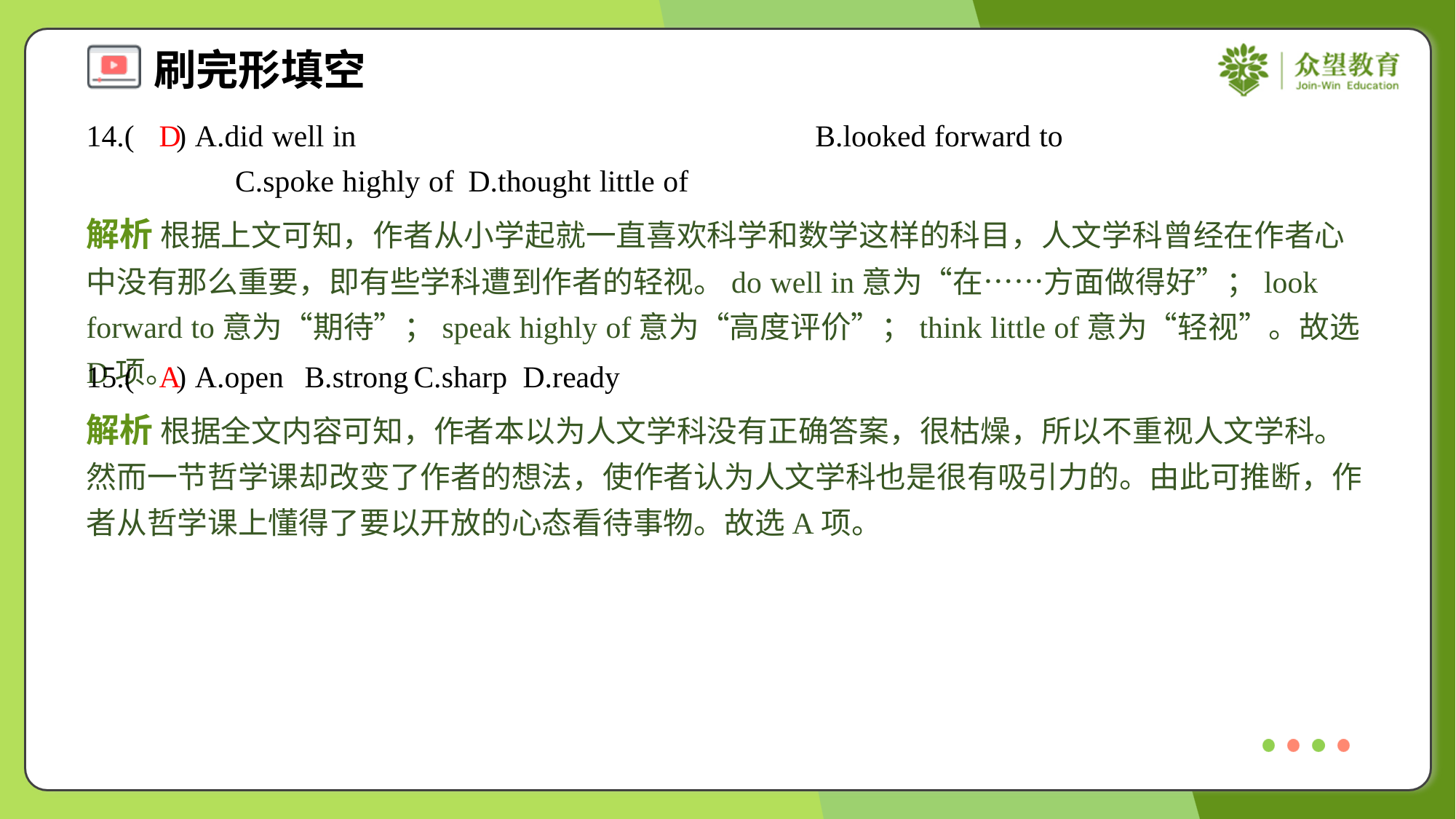

14.(     ) A.did well in	B.looked forward to
C.spoke highly of	D.thought little of
D
解析 根据上文可知，作者从小学起就一直喜欢科学和数学这样的科目，人文学科曾经在作者心中没有那么重要，即有些学科遭到作者的轻视。do well in意为“在……方面做得好”；look forward to意为“期待”；speak highly of意为“高度评价”；think little of意为“轻视”。故选D项。
15.(     ) A.open	B.strong	C.sharp	D.ready
A
解析 根据全文内容可知，作者本以为人文学科没有正确答案，很枯燥，所以不重视人文学科。然而一节哲学课却改变了作者的想法，使作者认为人文学科也是很有吸引力的。由此可推断，作者从哲学课上懂得了要以开放的心态看待事物。故选A项。